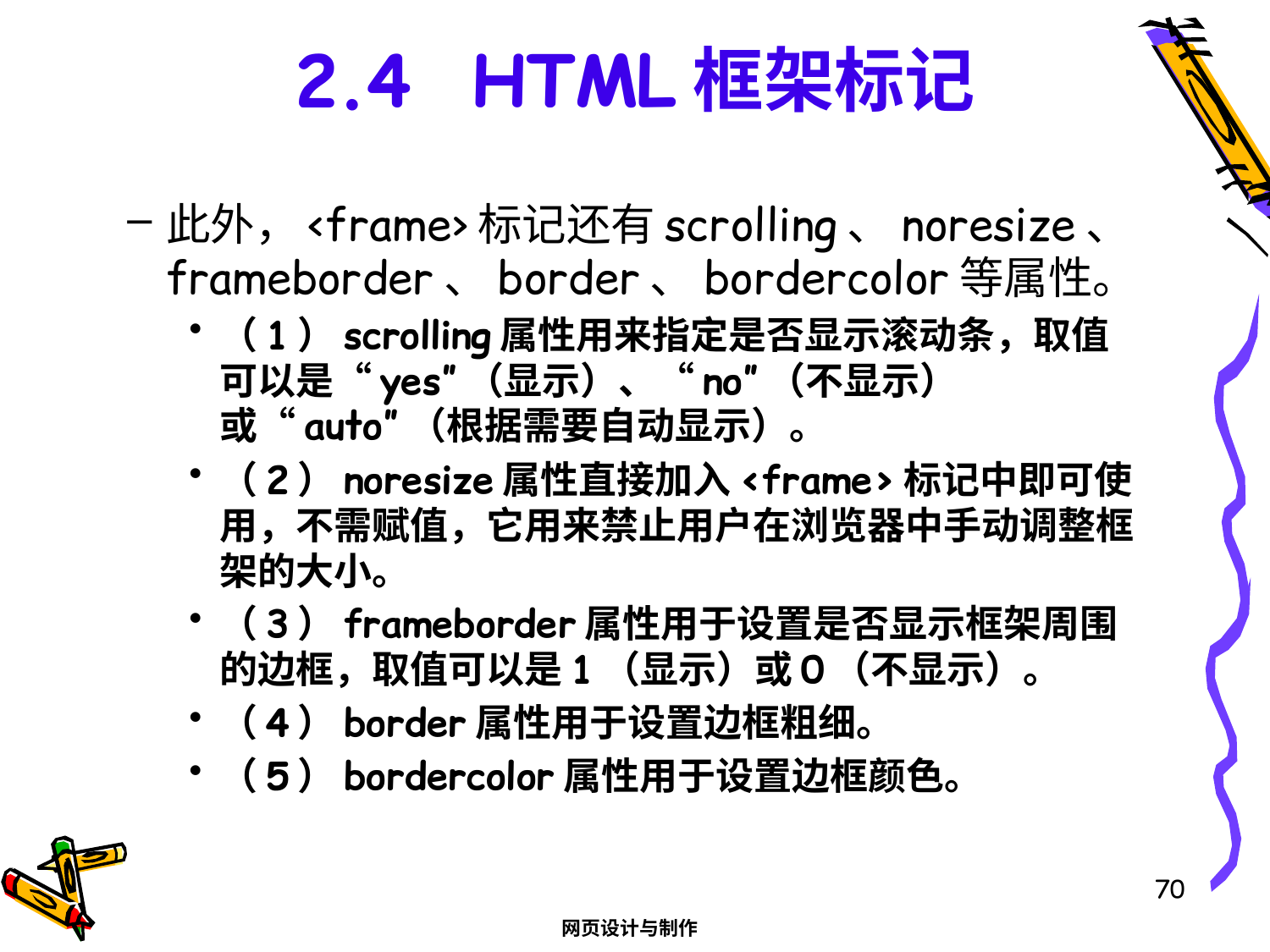

# 2.4  HTML框架标记
此外，<frame>标记还有scrolling、noresize、frameborder、border、bordercolor等属性。
（1）scrolling属性用来指定是否显示滚动条，取值可以是“yes”（显示）、“no”（不显示）或“auto”（根据需要自动显示）。
（2）noresize属性直接加入<frame>标记中即可使用，不需赋值，它用来禁止用户在浏览器中手动调整框架的大小。
（3）frameborder属性用于设置是否显示框架周围的边框，取值可以是1（显示）或0（不显示）。
（4）border属性用于设置边框粗细。
（5）bordercolor属性用于设置边框颜色。

70
网页设计与制作